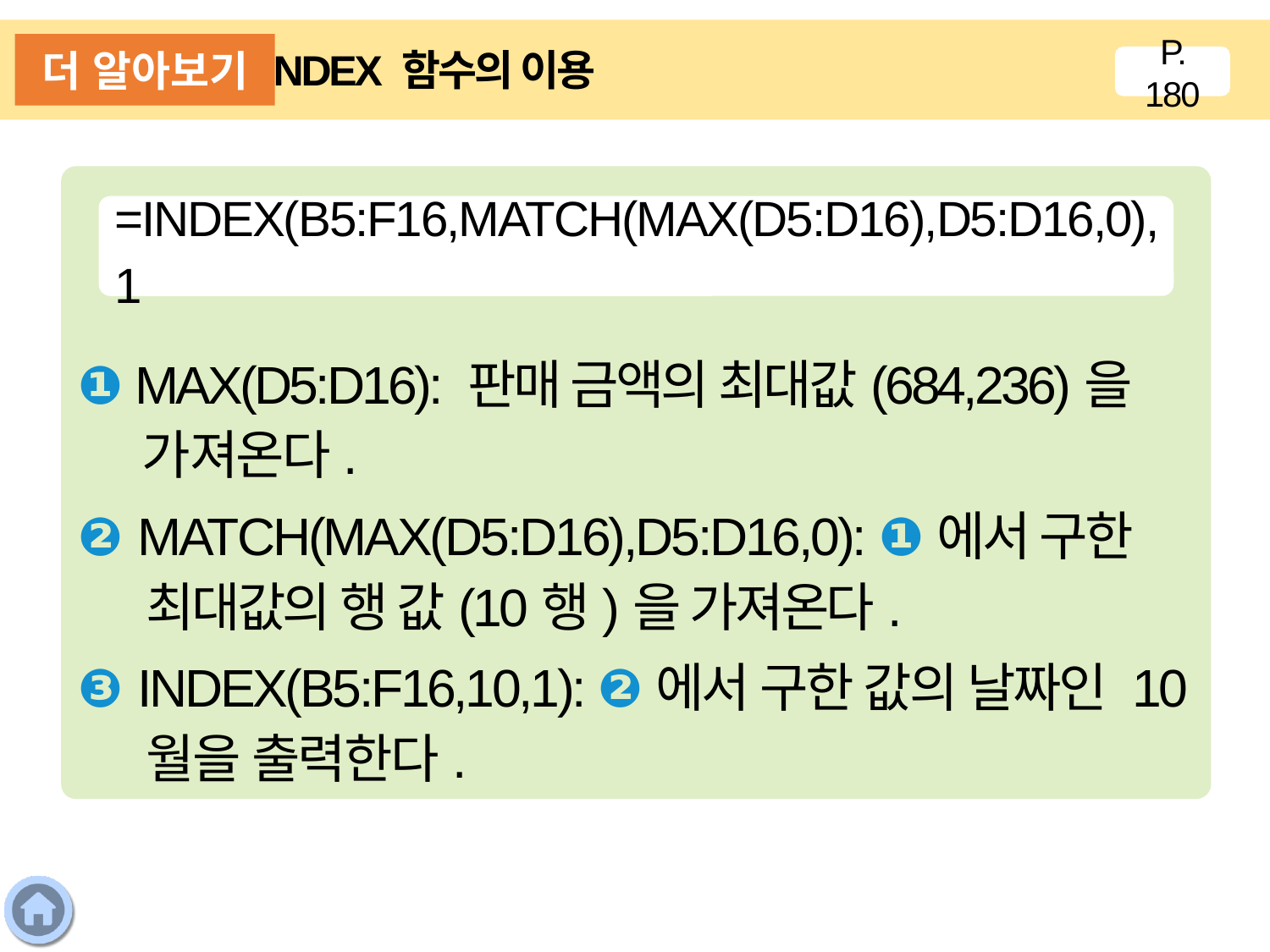

더 알아보기
INDEX 함수의 이용
P. 180

❶ MAX(D5:D16): 판매 금액의 최대값(684,236)을 가져온다.
❷ MATCH(MAX(D5:D16),D5:D16,0): ❶에서 구한 최대값의 행 값(10행)을 가져온다.
❸ INDEX(B5:F16,10,1): ❷에서 구한 값의 날짜인 10월을 출력한다.
=INDEX(B5:F16,MATCH(MAX(D5:D16),D5:D16,0),1